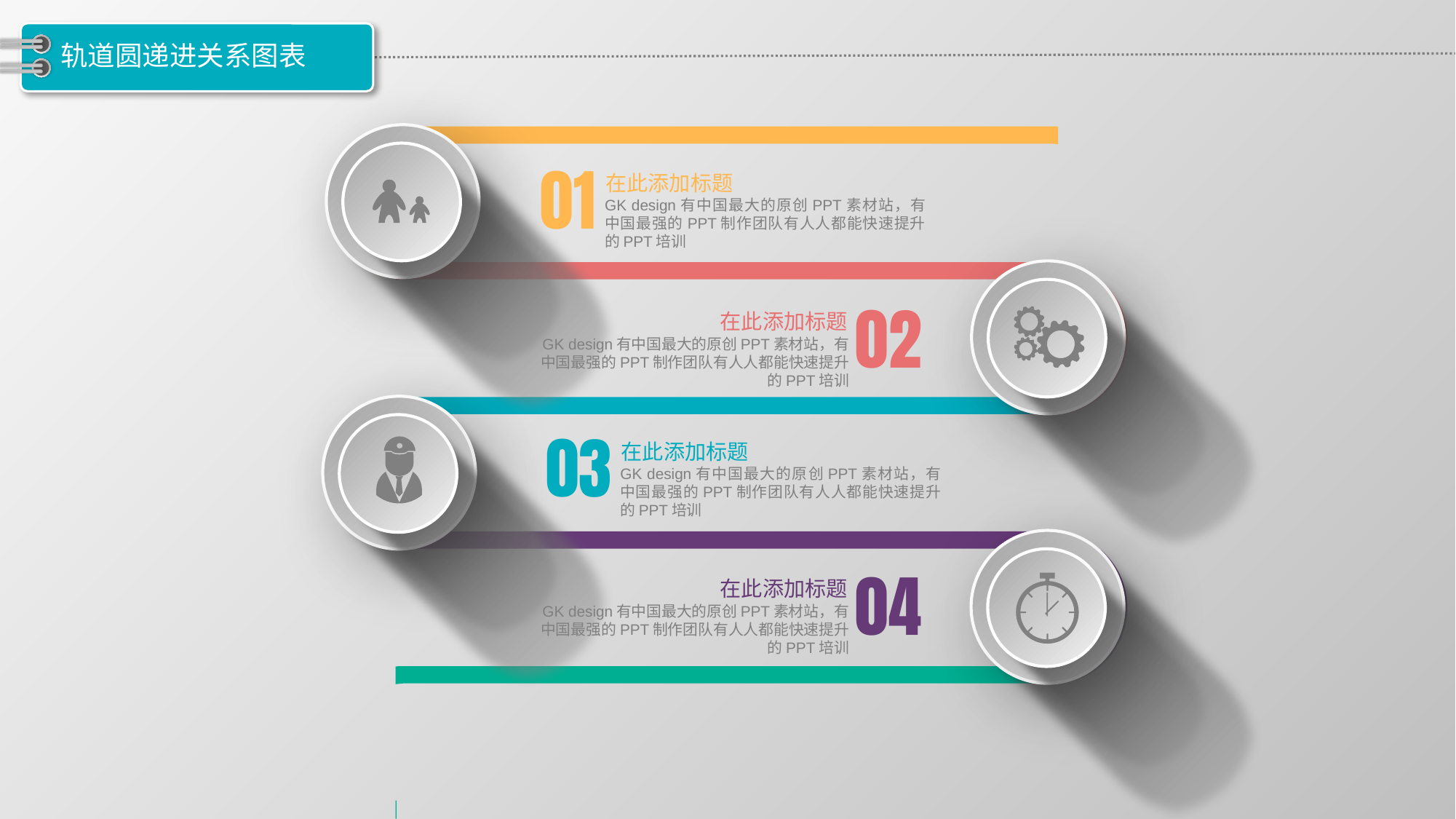

# 轨道圆递进关系图表

01
在此添加标题
GK design有中国最大的原创PPT素材站，有中国最强的PPT制作团队有人人都能快速提升的PPT培训

02
在此添加标题
GK design有中国最大的原创PPT素材站，有中国最强的PPT制作团队有人人都能快速提升的PPT培训

03
在此添加标题
GK design有中国最大的原创PPT素材站，有中国最强的PPT制作团队有人人都能快速提升的PPT培训

04
在此添加标题
GK design有中国最大的原创PPT素材站，有中国最强的PPT制作团队有人人都能快速提升的PPT培训